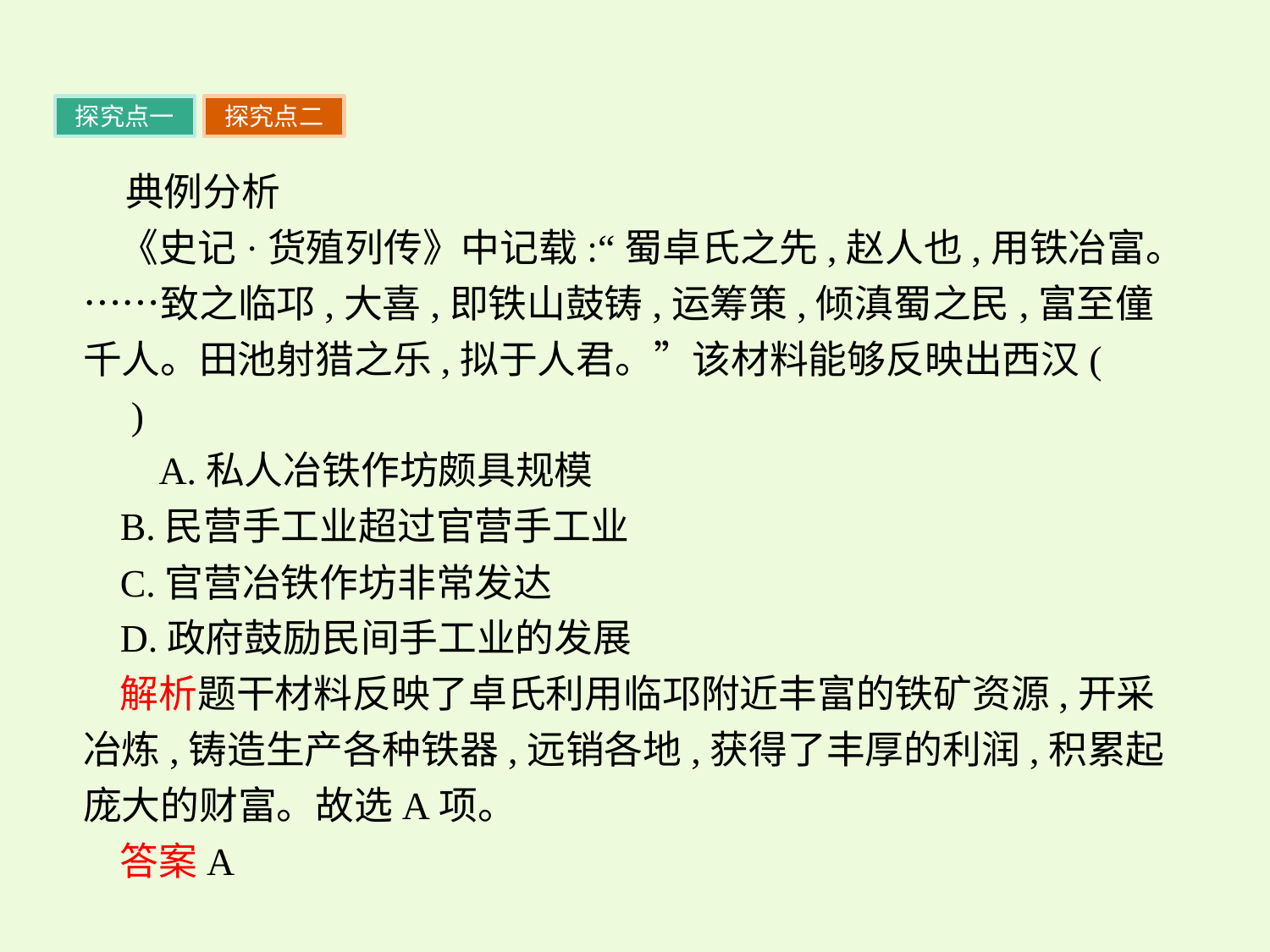

探究点一
探究点二
典例分析
《史记·货殖列传》中记载:“蜀卓氏之先,赵人也,用铁冶富。……致之临邛,大喜,即铁山鼓铸,运筹策,倾滇蜀之民,富至僮千人。田池射猎之乐,拟于人君。”该材料能够反映出西汉(　　)
    A.私人冶铁作坊颇具规模
B.民营手工业超过官营手工业
C.官营冶铁作坊非常发达
D.政府鼓励民间手工业的发展
解析题干材料反映了卓氏利用临邛附近丰富的铁矿资源,开采冶炼,铸造生产各种铁器,远销各地,获得了丰厚的利润,积累起庞大的财富。故选A项。
答案A